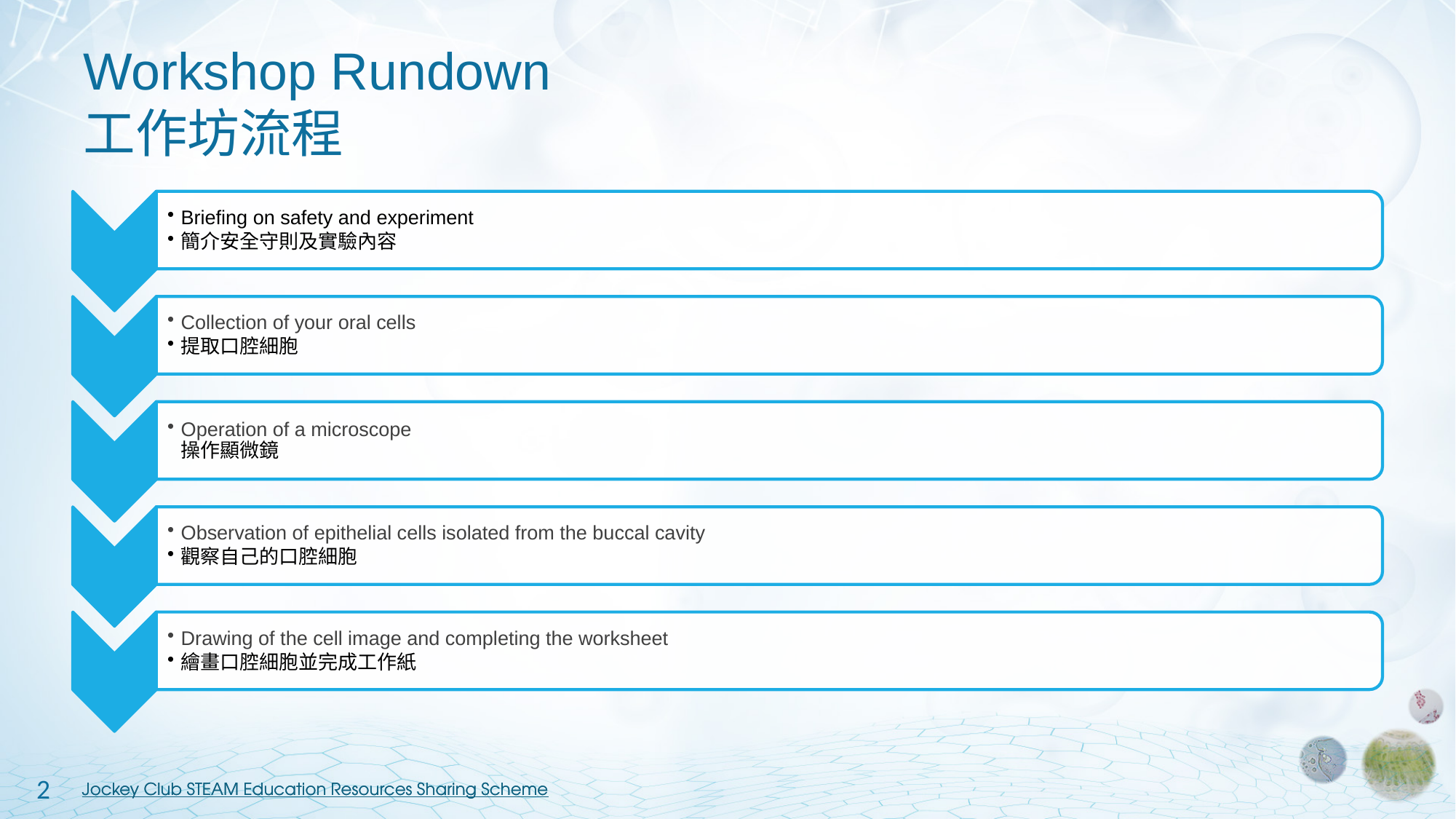

Workshop Rundown
工作坊流程

Briefing on safety and experiment
簡介安全守則及實驗內容

Collection of your oral cells
提取口腔細胞

Operation of a microscope
操作顯微鏡

Observation of epithelial cells isolated from the buccal cavity
觀察自己的口腔細胞

Drawing of the cell image and completing the worksheet
繪畫口腔細胞並完成工作紙
2